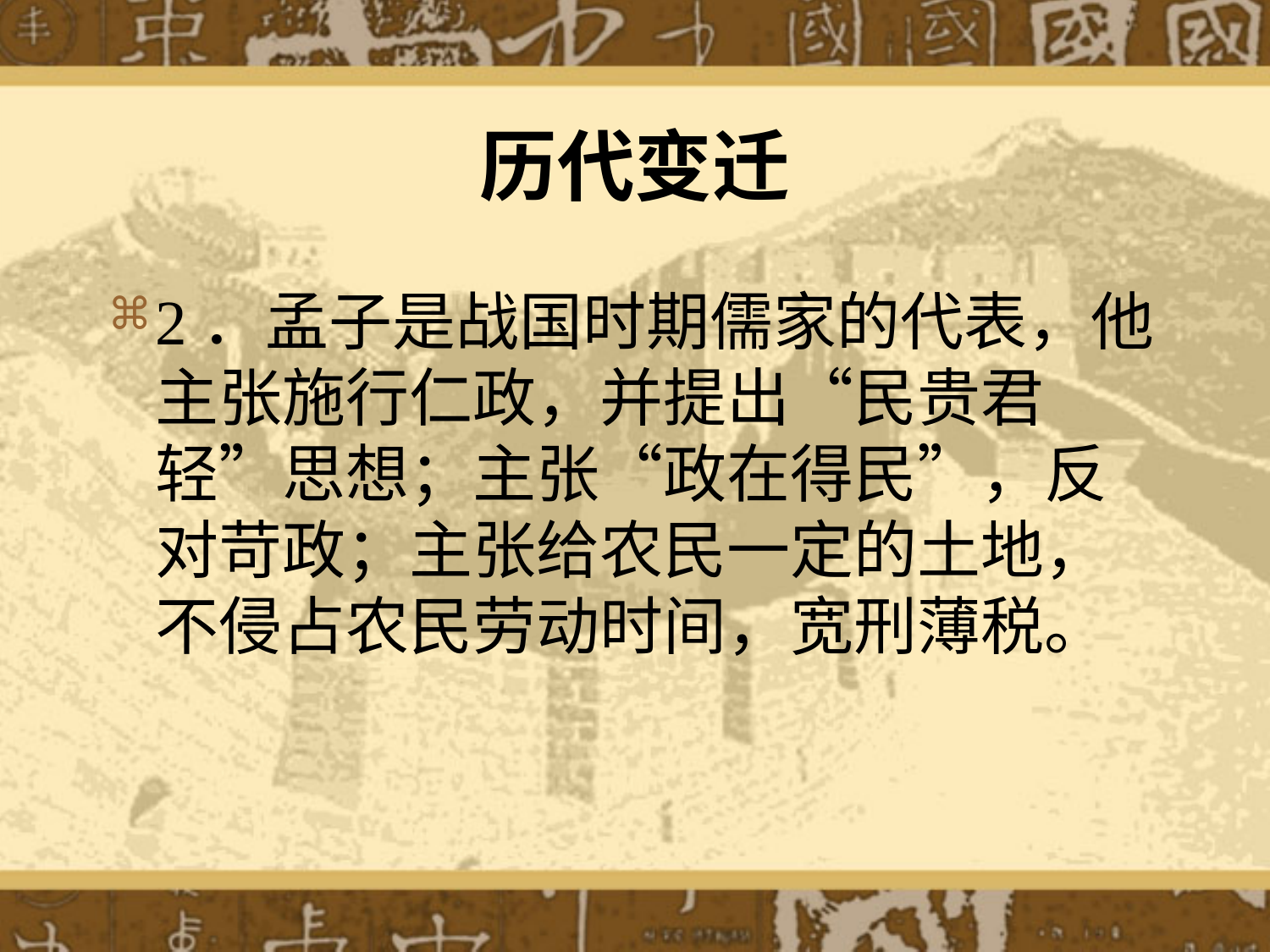

# 历代变迁
2．孟子是战国时期儒家的代表，他主张施行仁政，并提出“民贵君轻”思想；主张“政在得民”，反对苛政；主张给农民一定的土地，不侵占农民劳动时间，宽刑薄税。